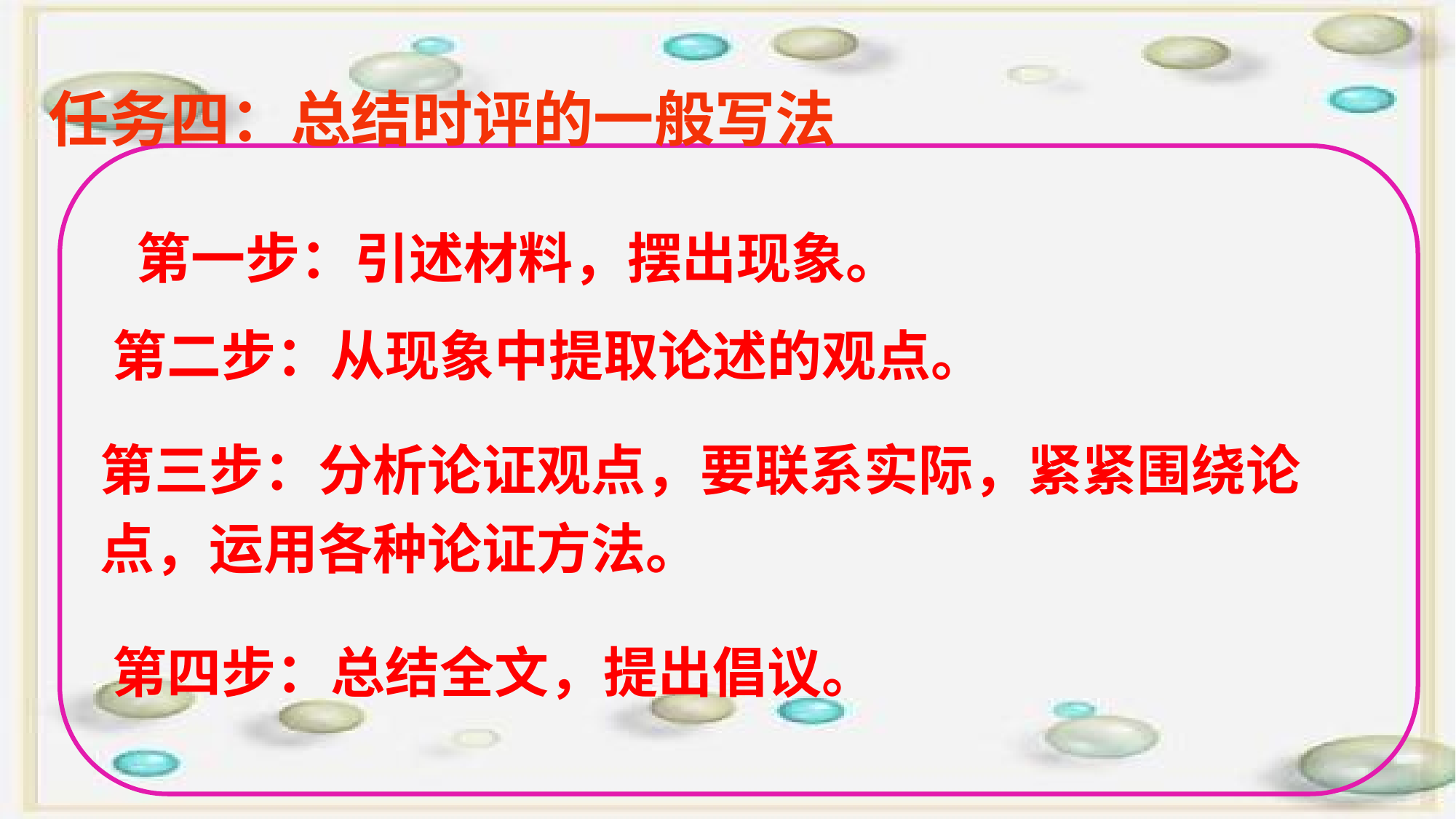

任务四：总结时评的一般写法

第一步：引述材料，摆出现象。
第二步：从现象中提取论述的观点。
第三步：分析论证观点，要联系实际，紧紧围绕论点，运用各种论证方法。
第四步：总结全文，提出倡议。